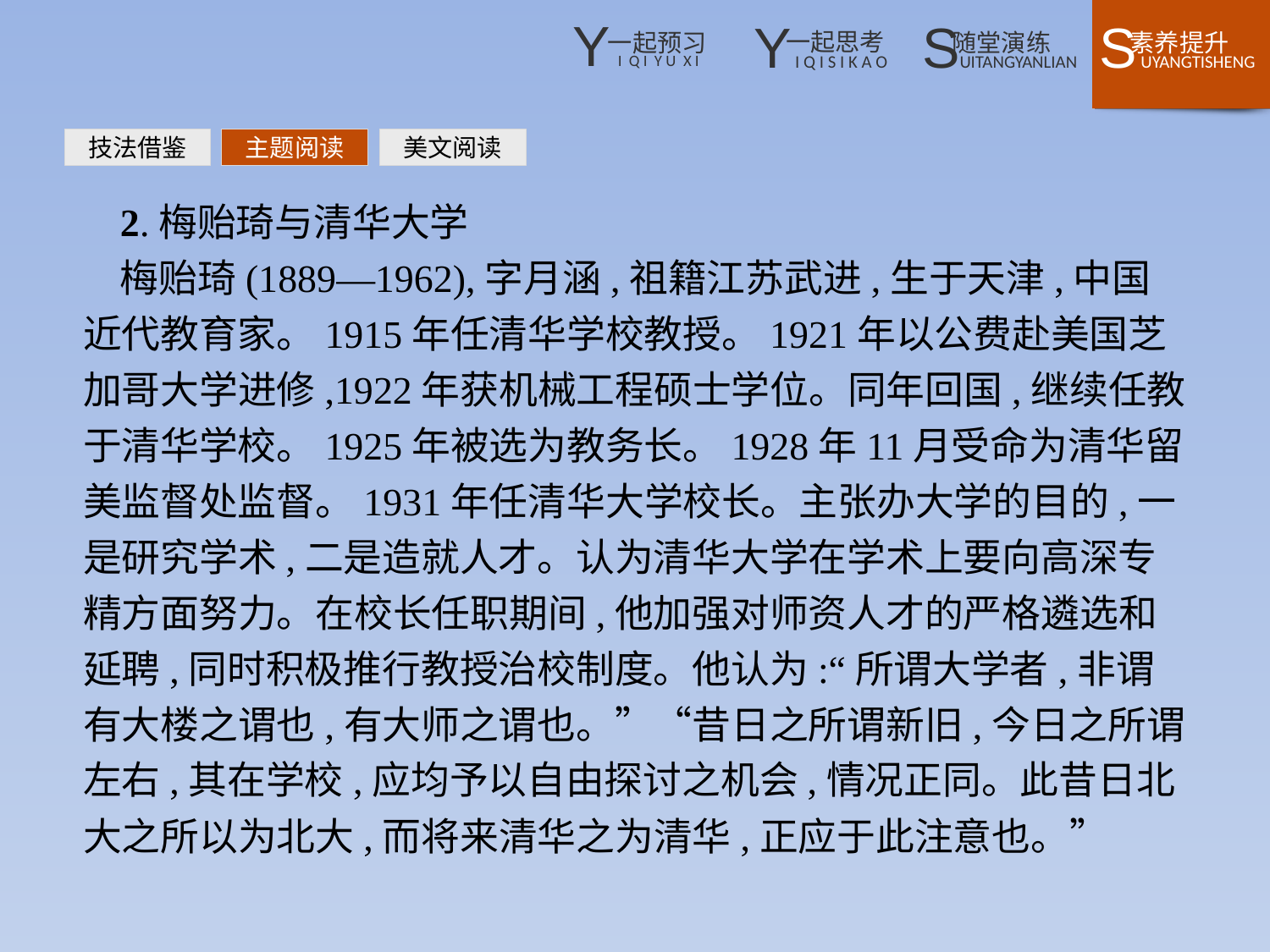

技法借鉴
主题阅读
美文阅读
2.梅贻琦与清华大学
梅贻琦(1889—1962),字月涵,祖籍江苏武进,生于天津,中国近代教育家。1915年任清华学校教授。1921年以公费赴美国芝加哥大学进修,1922年获机械工程硕士学位。同年回国,继续任教于清华学校。1925年被选为教务长。1928年11月受命为清华留美监督处监督。1931年任清华大学校长。主张办大学的目的,一是研究学术,二是造就人才。认为清华大学在学术上要向高深专精方面努力。在校长任职期间,他加强对师资人才的严格遴选和延聘,同时积极推行教授治校制度。他认为:“所谓大学者,非谓有大楼之谓也,有大师之谓也。”“昔日之所谓新旧,今日之所谓左右,其在学校,应均予以自由探讨之机会,情况正同。此昔日北大之所以为北大,而将来清华之为清华,正应于此注意也。”